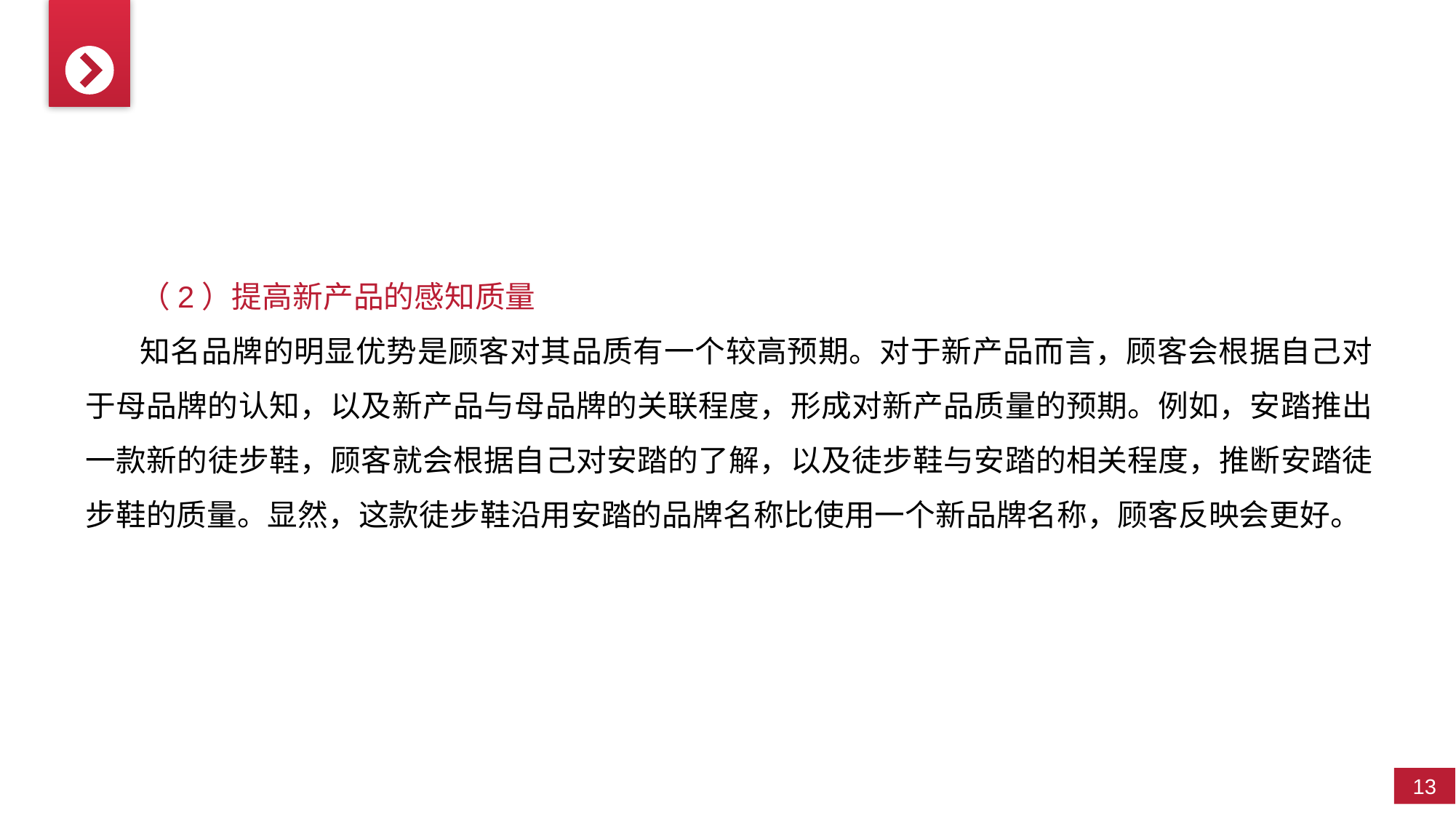

（2）提高新产品的感知质量
知名品牌的明显优势是顾客对其品质有一个较高预期。对于新产品而言，顾客会根据自己对于母品牌的认知，以及新产品与母品牌的关联程度，形成对新产品质量的预期。例如，安踏推出一款新的徒步鞋，顾客就会根据自己对安踏的了解，以及徒步鞋与安踏的相关程度，推断安踏徒步鞋的质量。显然，这款徒步鞋沿用安踏的品牌名称比使用一个新品牌名称，顾客反映会更好。